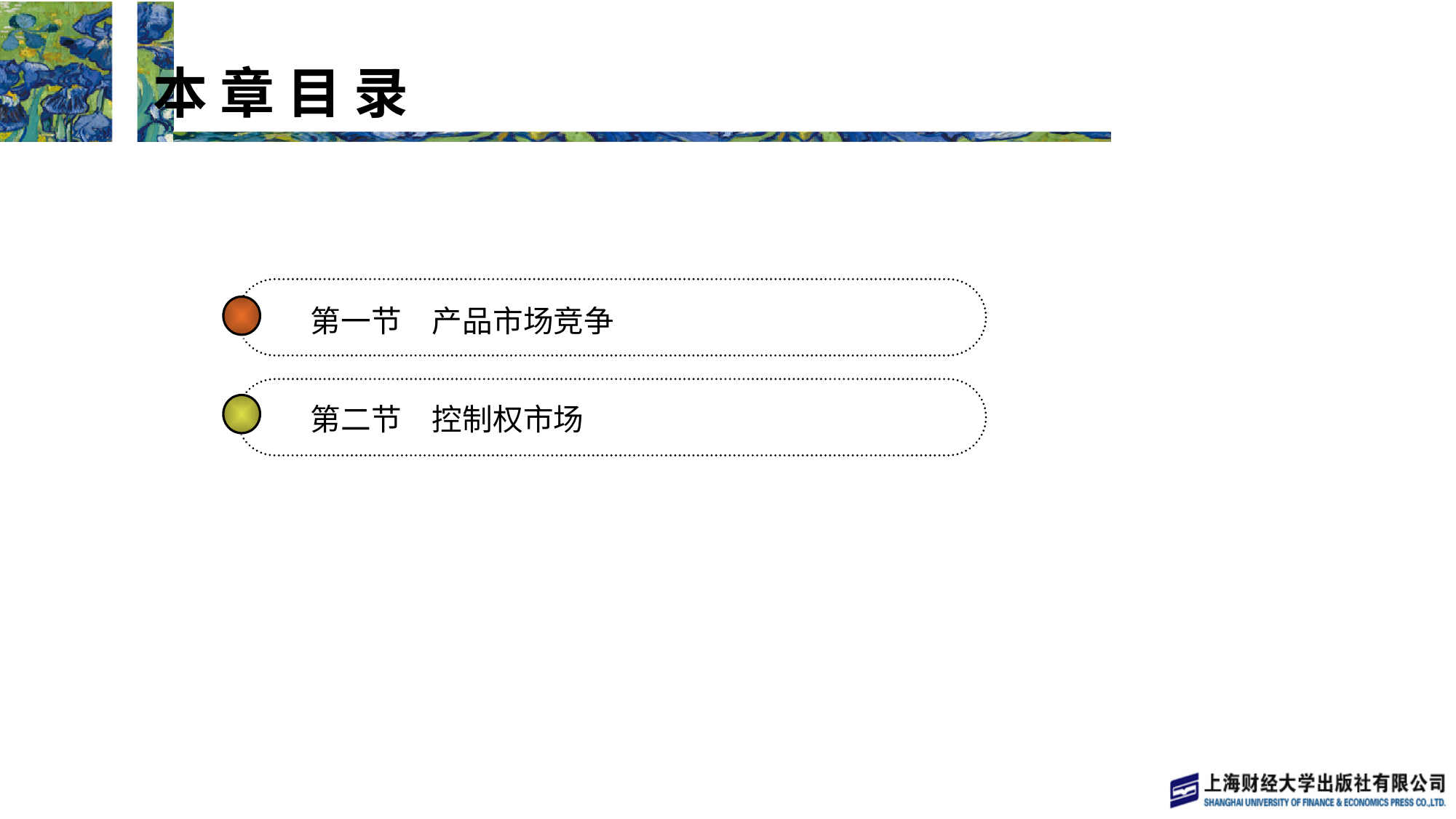

本  章  目   录
         本 章 目 录

第一节　产品市场竞争

第二节　控制权市场